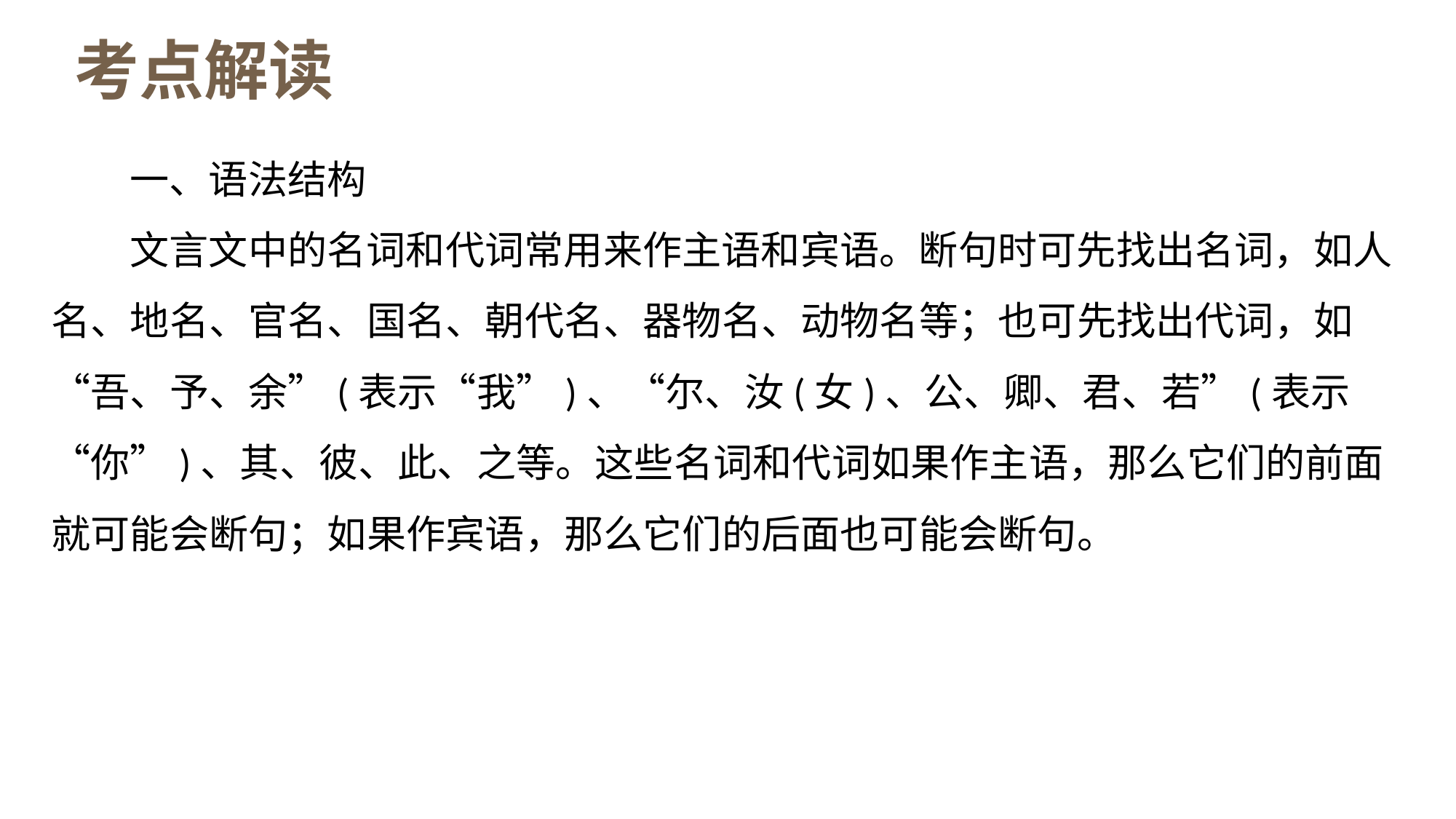

考点解读
一、语法结构
文言文中的名词和代词常用来作主语和宾语。断句时可先找出名词，如人名、地名、官名、国名、朝代名、器物名、动物名等；也可先找出代词，如“吾、予、余”(表示“我”)、“尔、汝(女)、公、卿、君、若”(表示“你”)、其、彼、此、之等。这些名词和代词如果作主语，那么它们的前面就可能会断句；如果作宾语，那么它们的后面也可能会断句。